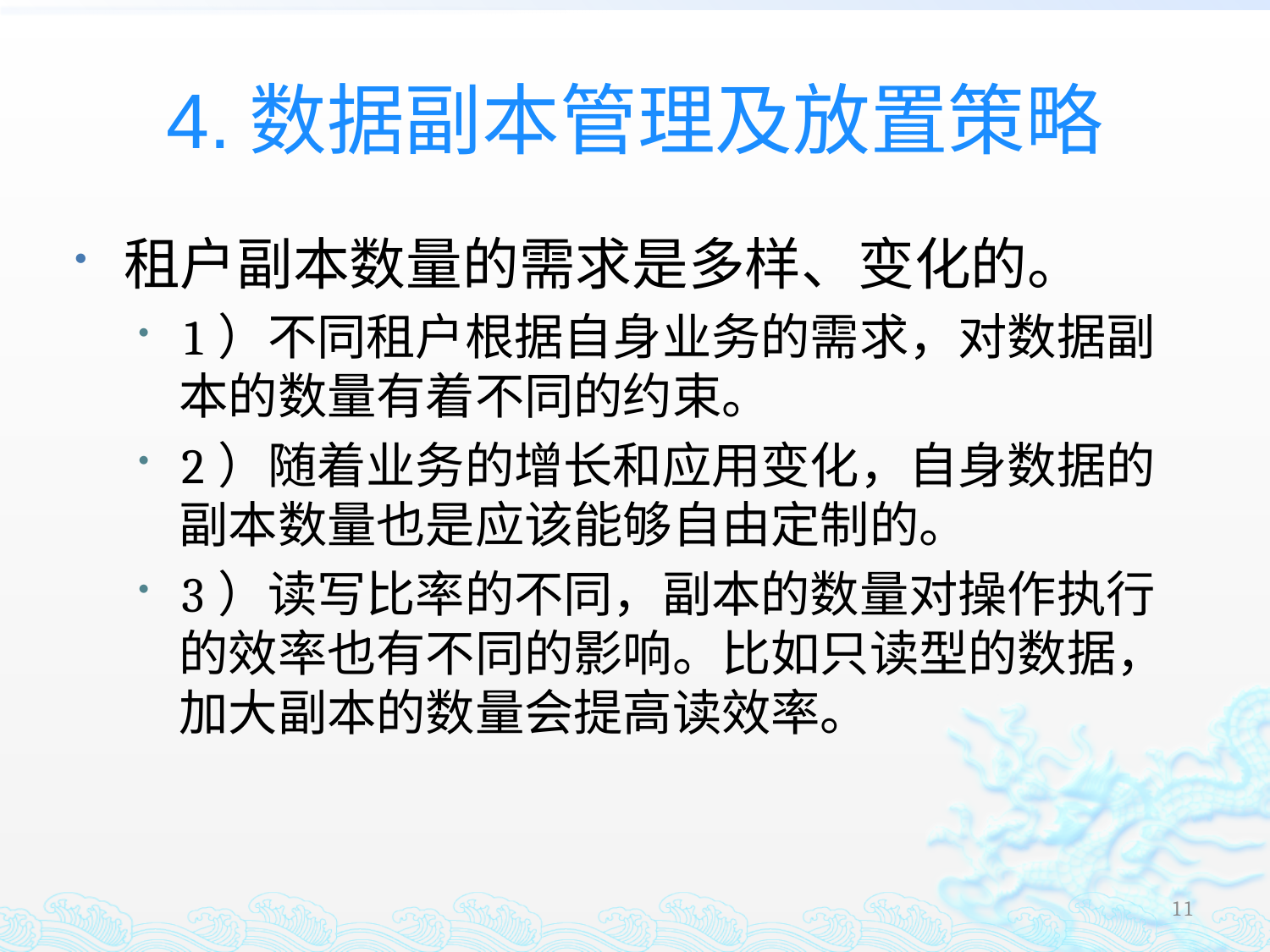

# 4.数据副本管理及放置策略
租户副本数量的需求是多样、变化的。
1）不同租户根据自身业务的需求，对数据副本的数量有着不同的约束。
2）随着业务的增长和应用变化，自身数据的副本数量也是应该能够自由定制的。
3）读写比率的不同，副本的数量对操作执行的效率也有不同的影响。比如只读型的数据，加大副本的数量会提高读效率。

11